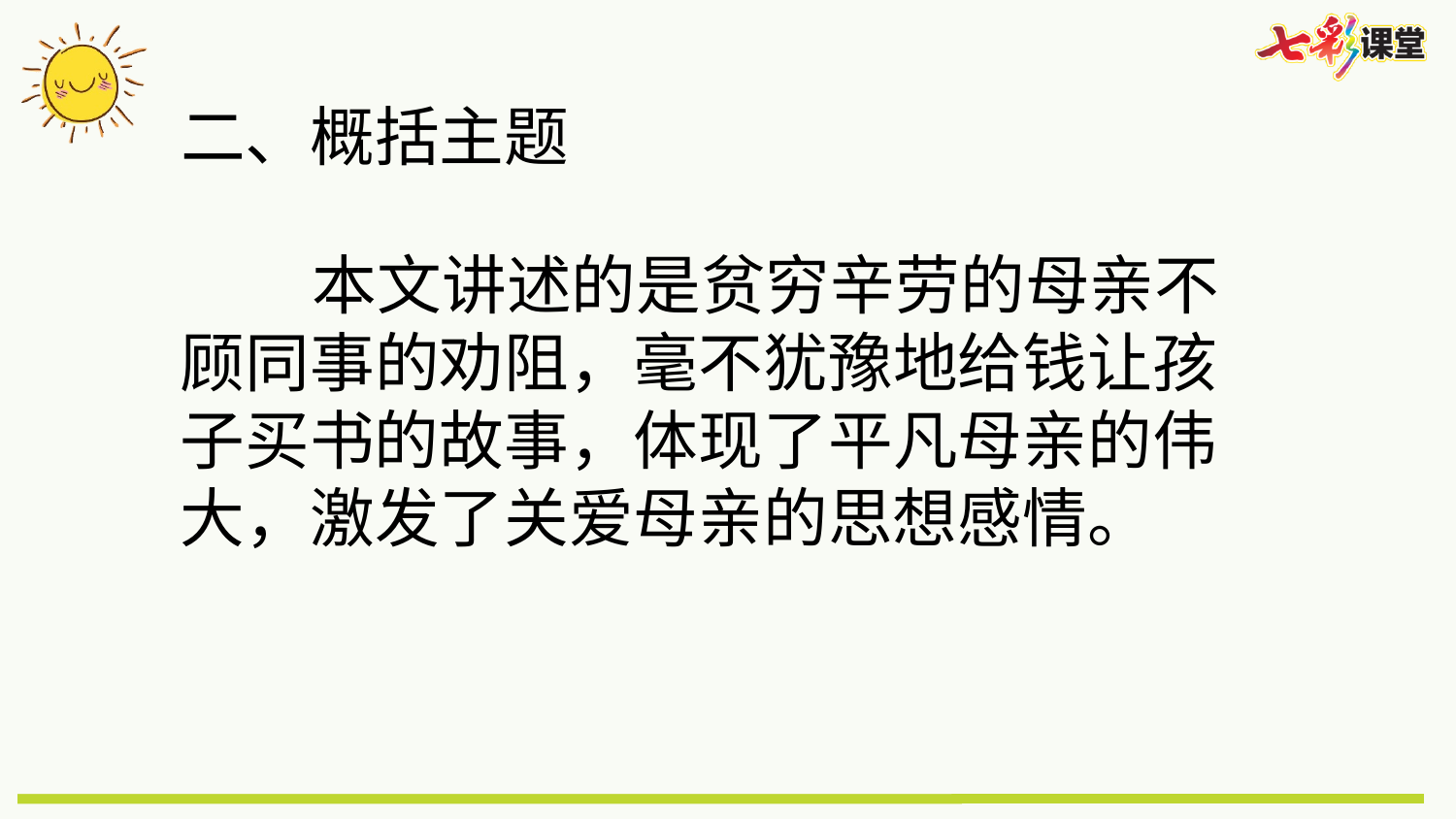

二、概括主题
        本文讲述的是贫穷辛劳的母亲不顾同事的劝阻，毫不犹豫地给钱让孩子买书的故事，体现了平凡母亲的伟大，激发了关爱母亲的思想感情。